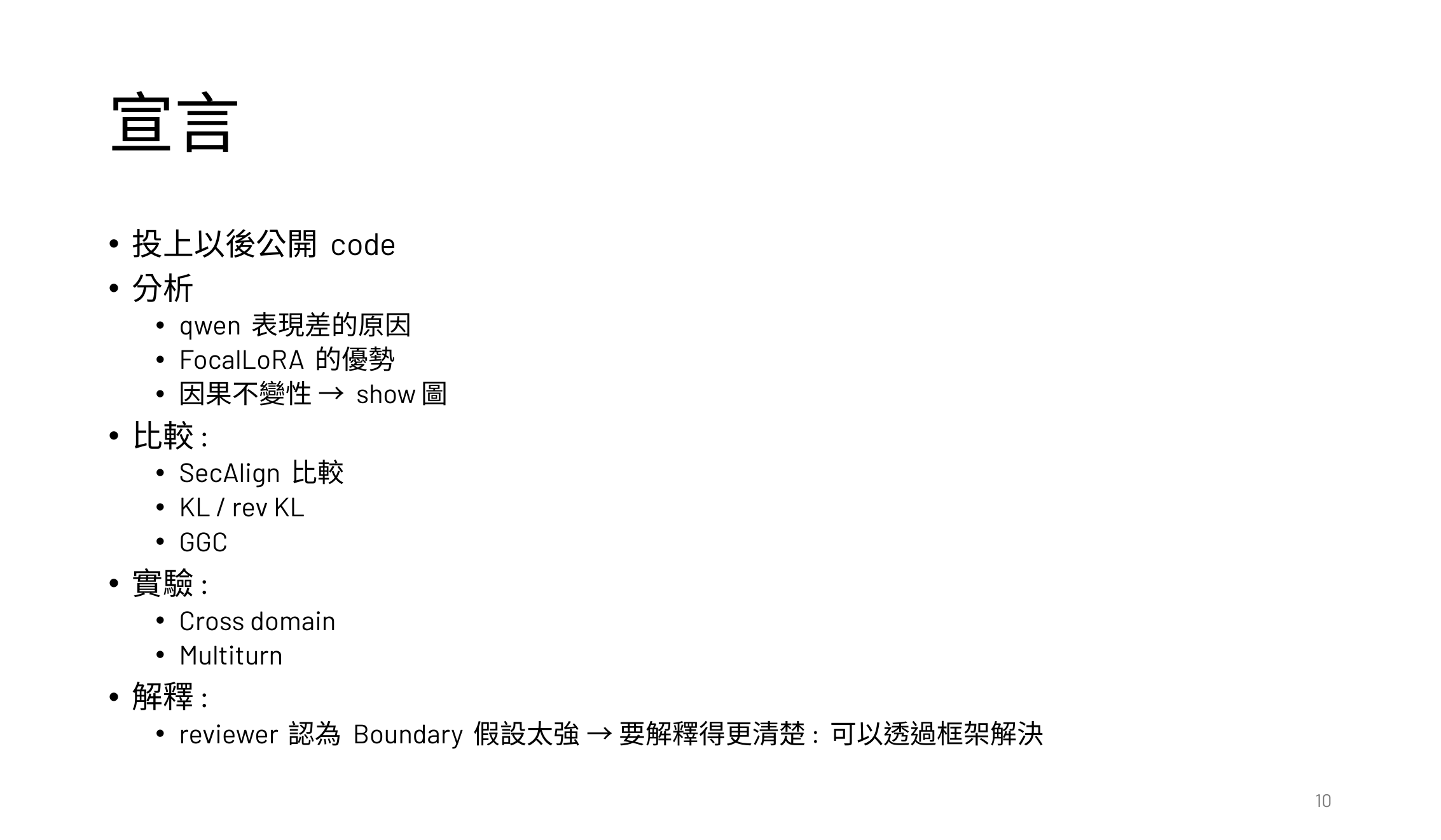

# 宣言
投上以後公開 code
分析
qwen 表現差的原因
FocalLoRA 的優勢
因果不變性 → show圖
比較:
SecAlign 比較
KL / rev KL
GGC
實驗:
Cross domain
Multiturn
解釋:
reviewer 認為 Boundary 假設太強 → 要解釋得更清楚: 可以透過框架解決
10